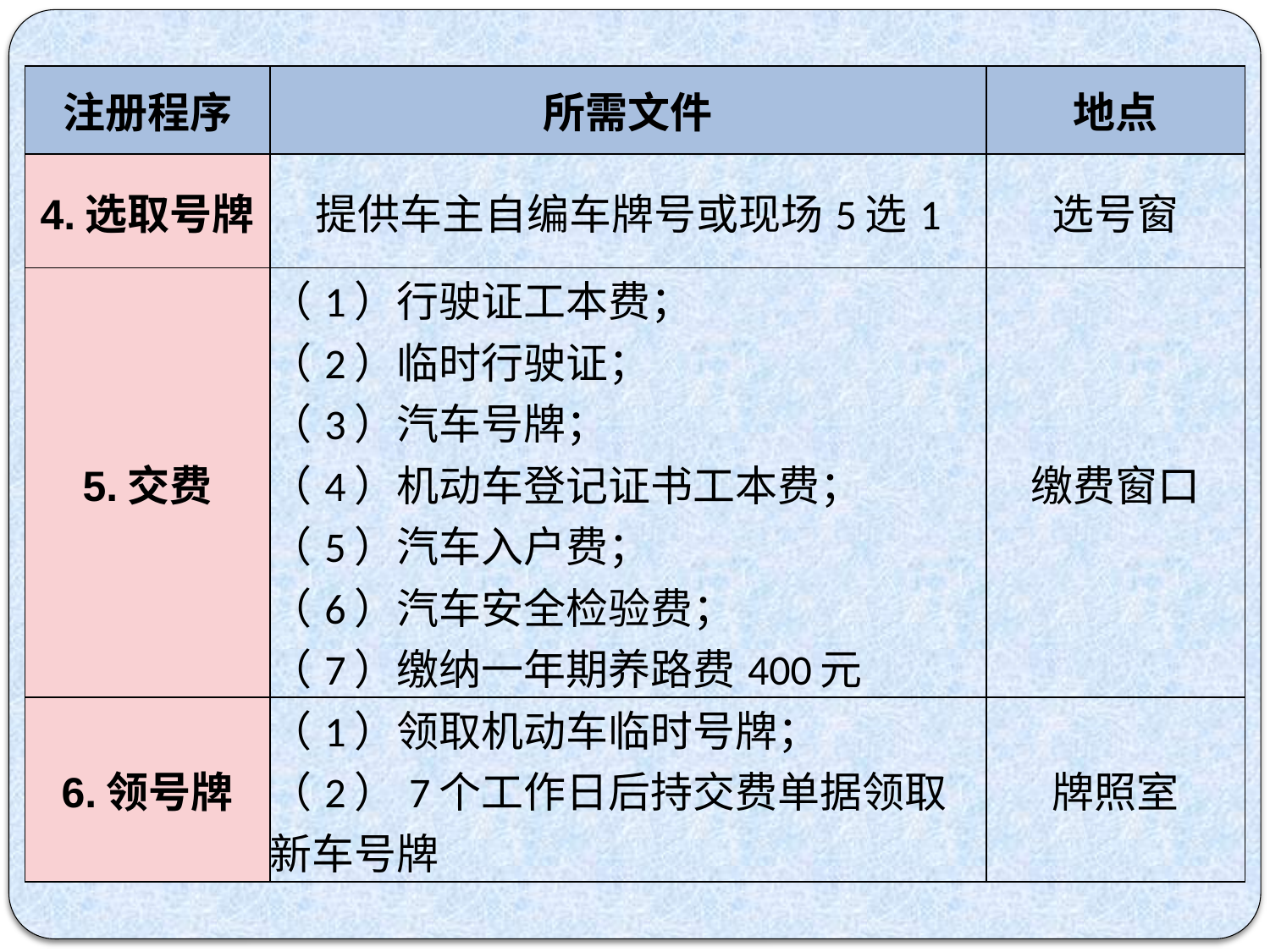

| 注册程序 | 所需文件 | 地点 |
| --- | --- | --- |
| 4.选取号牌 | 提供车主自编车牌号或现场5选1 | 选号窗 |
| 5.交费 | （1）行驶证工本费； （2）临时行驶证； （3）汽车号牌； （4）机动车登记证书工本费； （5）汽车入户费； （6）汽车安全检验费； （7）缴纳一年期养路费400元 | 缴费窗口 |
| 6.领号牌 | （1）领取机动车临时号牌； （2）7个工作日后持交费单据领取新车号牌 | 牌照室 |